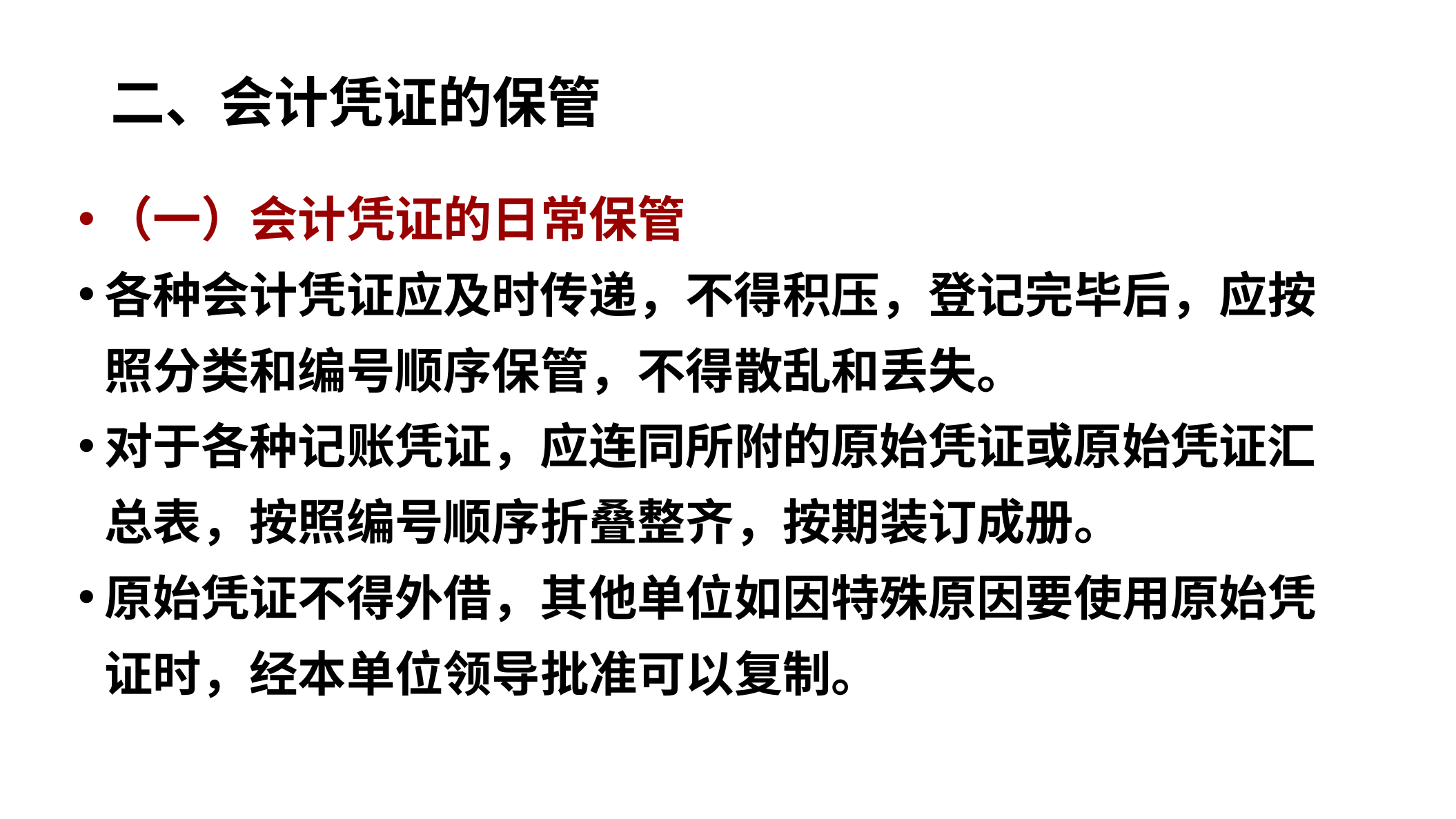

# 二、会计凭证的保管
（一）会计凭证的日常保管
各种会计凭证应及时传递，不得积压，登记完毕后，应按照分类和编号顺序保管，不得散乱和丢失。
对于各种记账凭证，应连同所附的原始凭证或原始凭证汇总表，按照编号顺序折叠整齐，按期装订成册。
原始凭证不得外借，其他单位如因特殊原因要使用原始凭证时，经本单位领导批准可以复制。